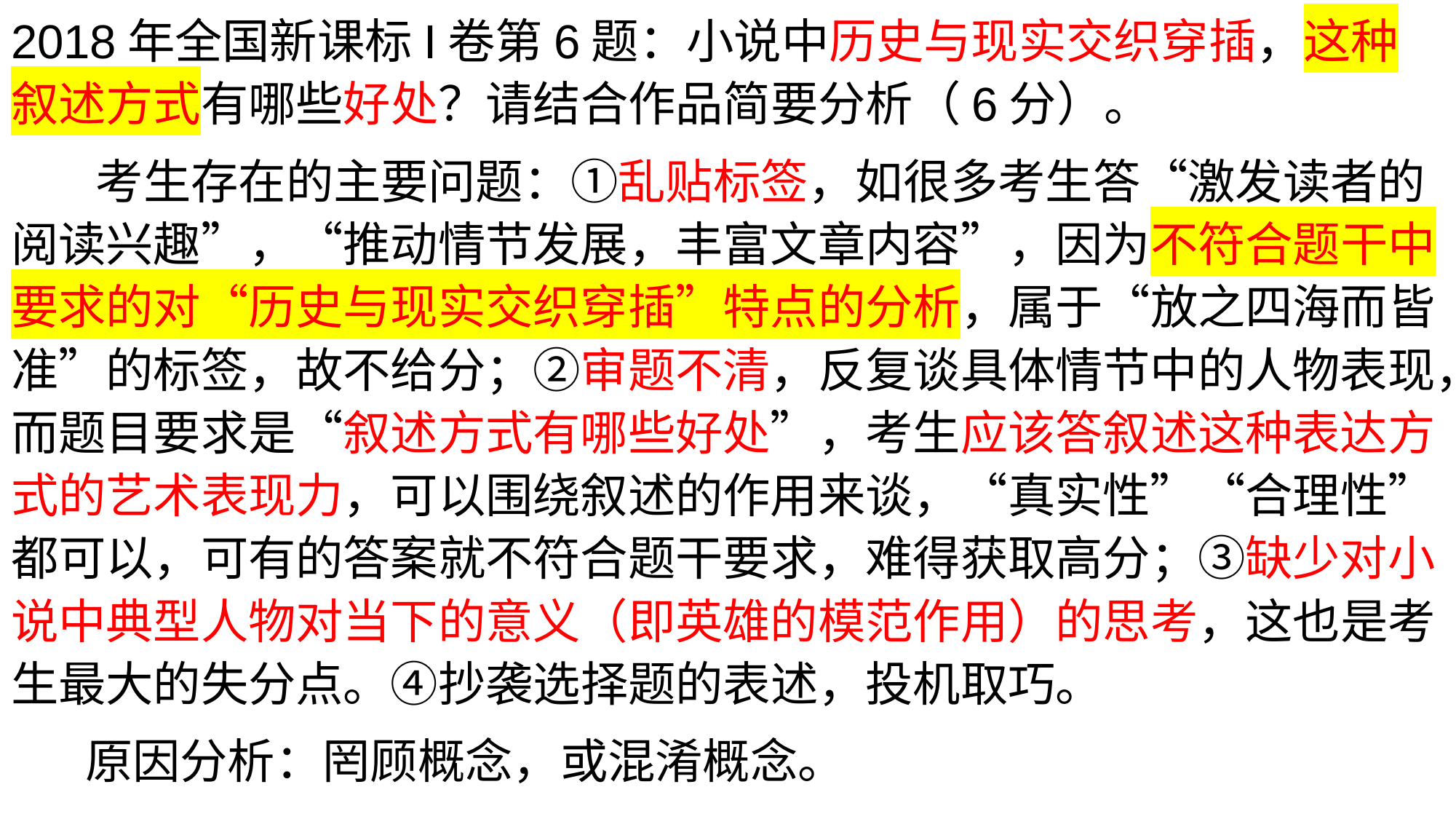

2018年全国新课标I卷第6题：小说中历史与现实交织穿插，这种叙述方式有哪些好处？请结合作品简要分析（6分）。
       考生存在的主要问题：①乱贴标签，如很多考生答“激发读者的阅读兴趣”，“推动情节发展，丰富文章内容”，因为不符合题干中要求的对“历史与现实交织穿插”特点的分析，属于“放之四海而皆准”的标签，故不给分；②审题不清，反复谈具体情节中的人物表现，而题目要求是“叙述方式有哪些好处”，考生应该答叙述这种表达方式的艺术表现力，可以围绕叙述的作用来谈，“真实性”“合理性”都可以，可有的答案就不符合题干要求，难得获取高分；③缺少对小说中典型人物对当下的意义（即英雄的模范作用）的思考，这也是考生最大的失分点。④抄袭选择题的表述，投机取巧。
      原因分析：罔顾概念，或混淆概念。